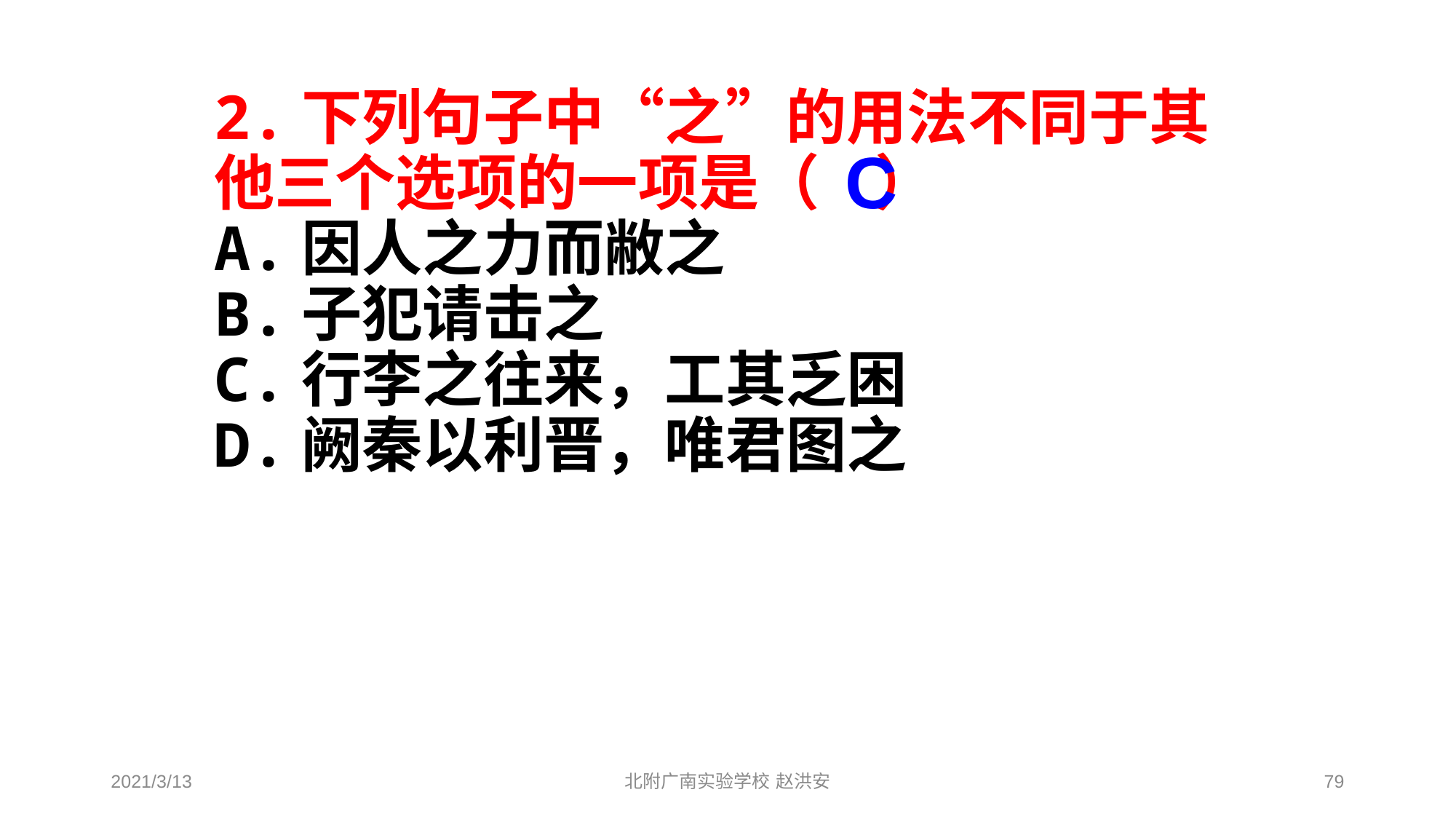

2.下列句子中“之”的用法不同于其他三个选项的一项是（    ）
A.因人之力而敝之
B.子犯请击之
C.行李之往来，工其乏困
D.阙秦以利晋，唯君图之
C
2021/3/13
北附广南实验学校 赵洪安
79